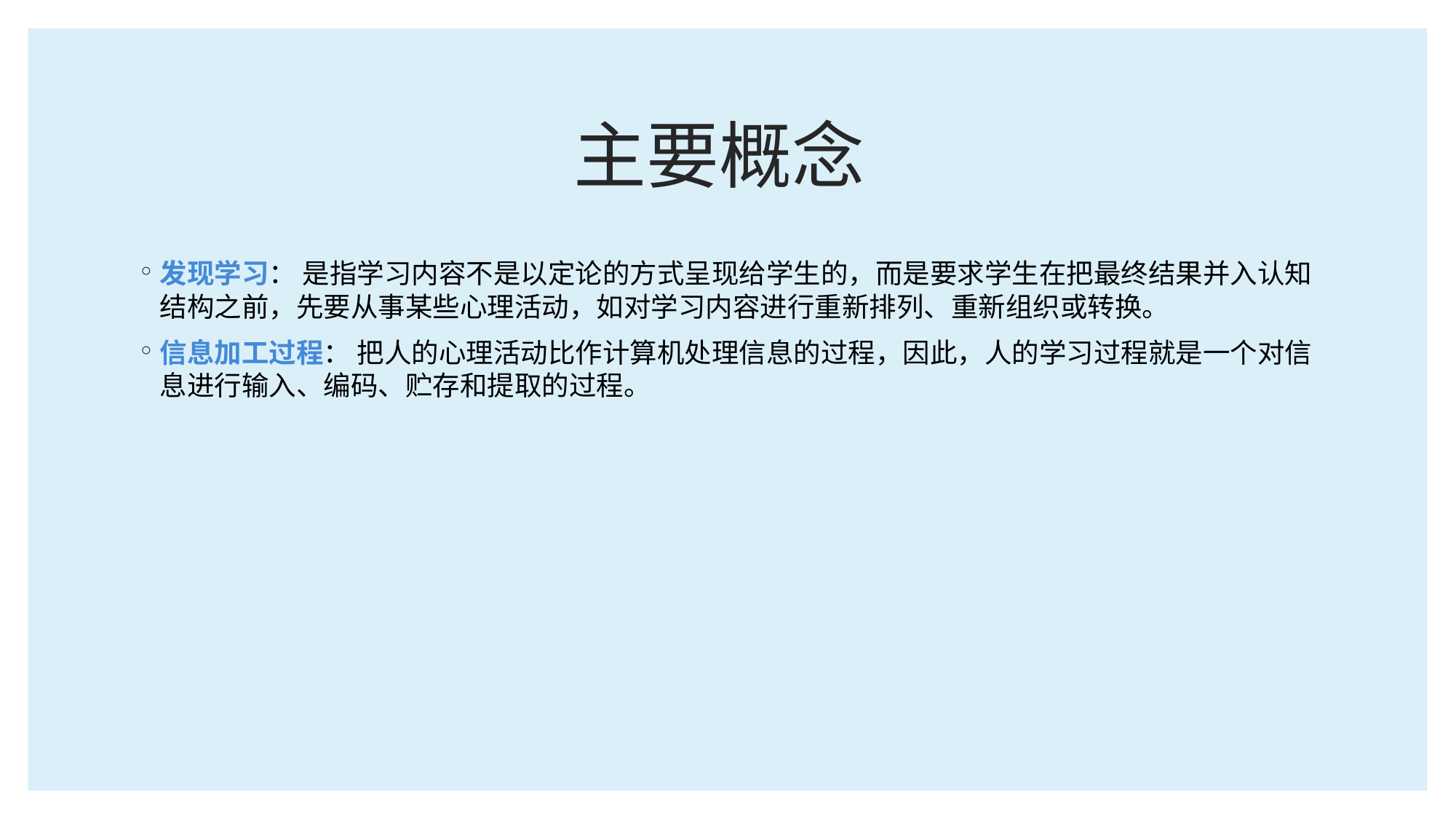

# 主要概念
发现学习： 是指学习内容不是以定论的方式呈现给学生的，而是要求学生在把最终结果并入认知结构之前，先要从事某些心理活动，如对学习内容进行重新排列、重新组织或转换。
信息加工过程： 把人的心理活动比作计算机处理信息的过程，因此，人的学习过程就是一个对信息进行输入、编码、贮存和提取的过程。